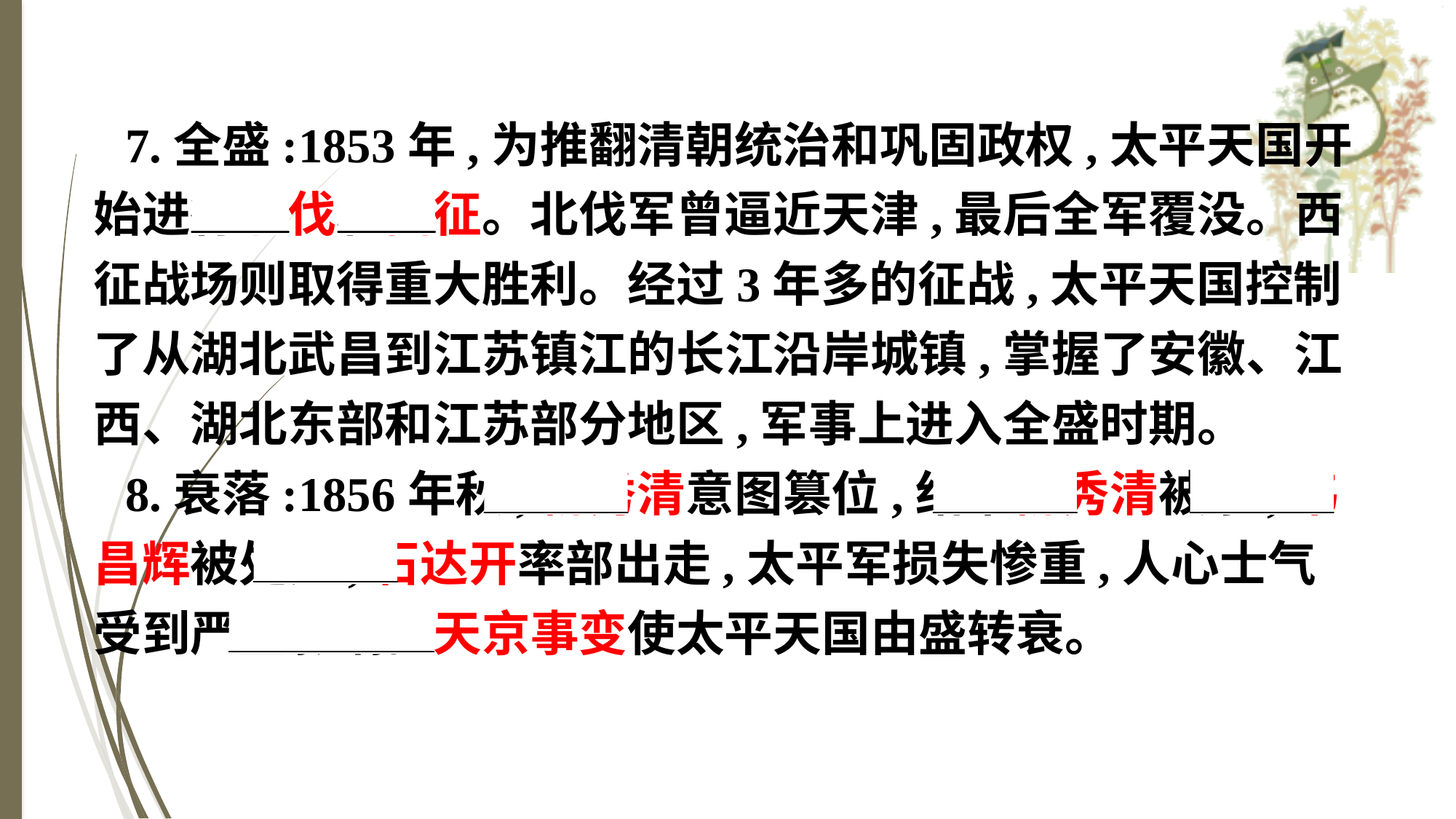

7.全盛:1853年,为推翻清朝统治和巩固政权,太平天国开始进行北伐和西征。北伐军曾逼近天津,最后全军覆没。西征战场则取得重大胜利。经过3年多的征战,太平天国控制了从湖北武昌到江苏镇江的长江沿岸城镇,掌握了安徽、江西、湖北东部和江苏部分地区,军事上进入全盛时期。
8.衰落:1856年秋,杨秀清意图篡位,结果杨秀清被杀,韦昌辉被处死,石达开率部出走,太平军损失惨重,人心士气受到严重影响。天京事变使太平天国由盛转衰。